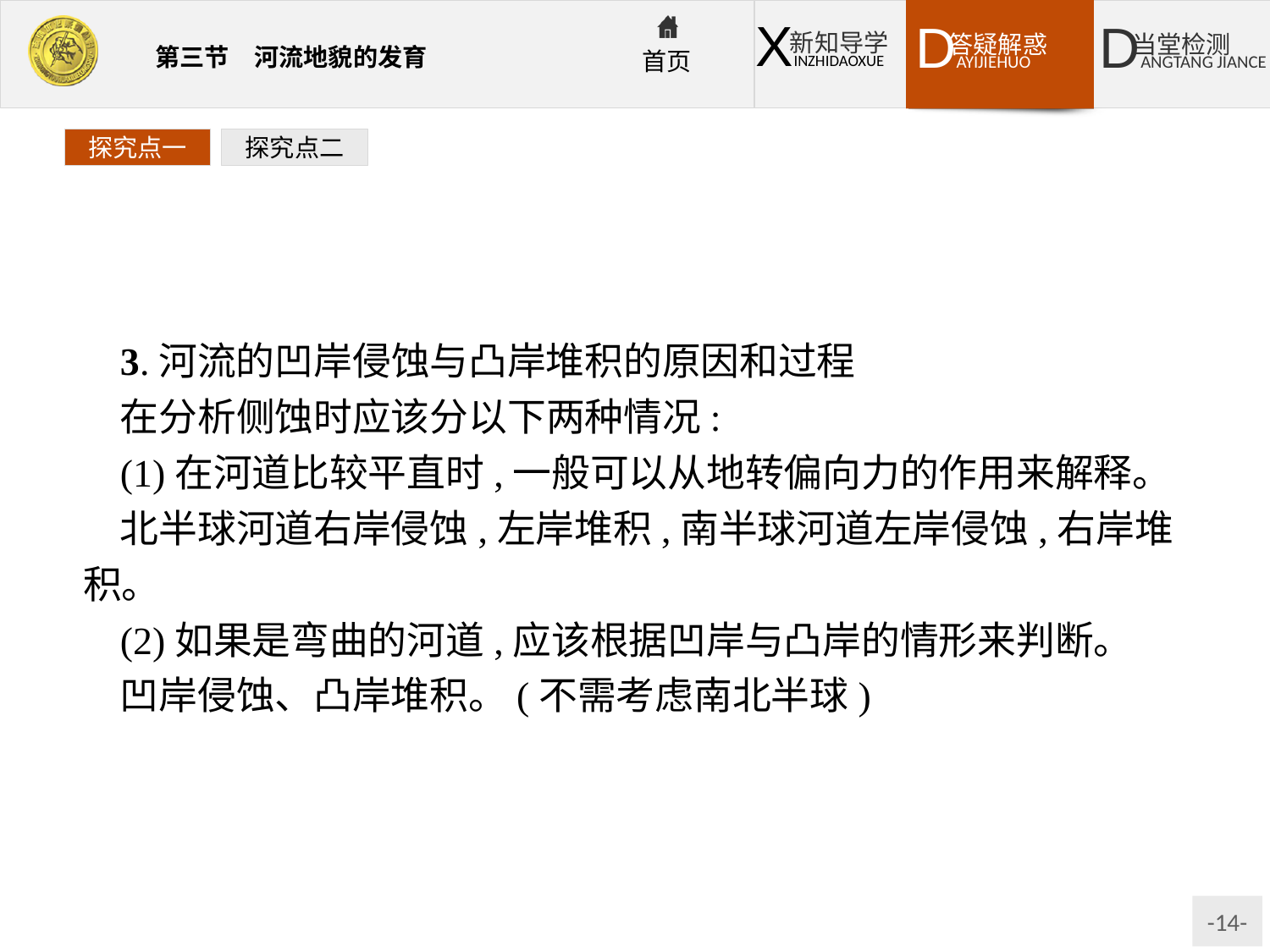

探究点一
探究点二
3.河流的凹岸侵蚀与凸岸堆积的原因和过程
在分析侧蚀时应该分以下两种情况:
(1)在河道比较平直时,一般可以从地转偏向力的作用来解释。
北半球河道右岸侵蚀,左岸堆积,南半球河道左岸侵蚀,右岸堆积。
(2)如果是弯曲的河道,应该根据凹岸与凸岸的情形来判断。
凹岸侵蚀、凸岸堆积。(不需考虑南北半球)